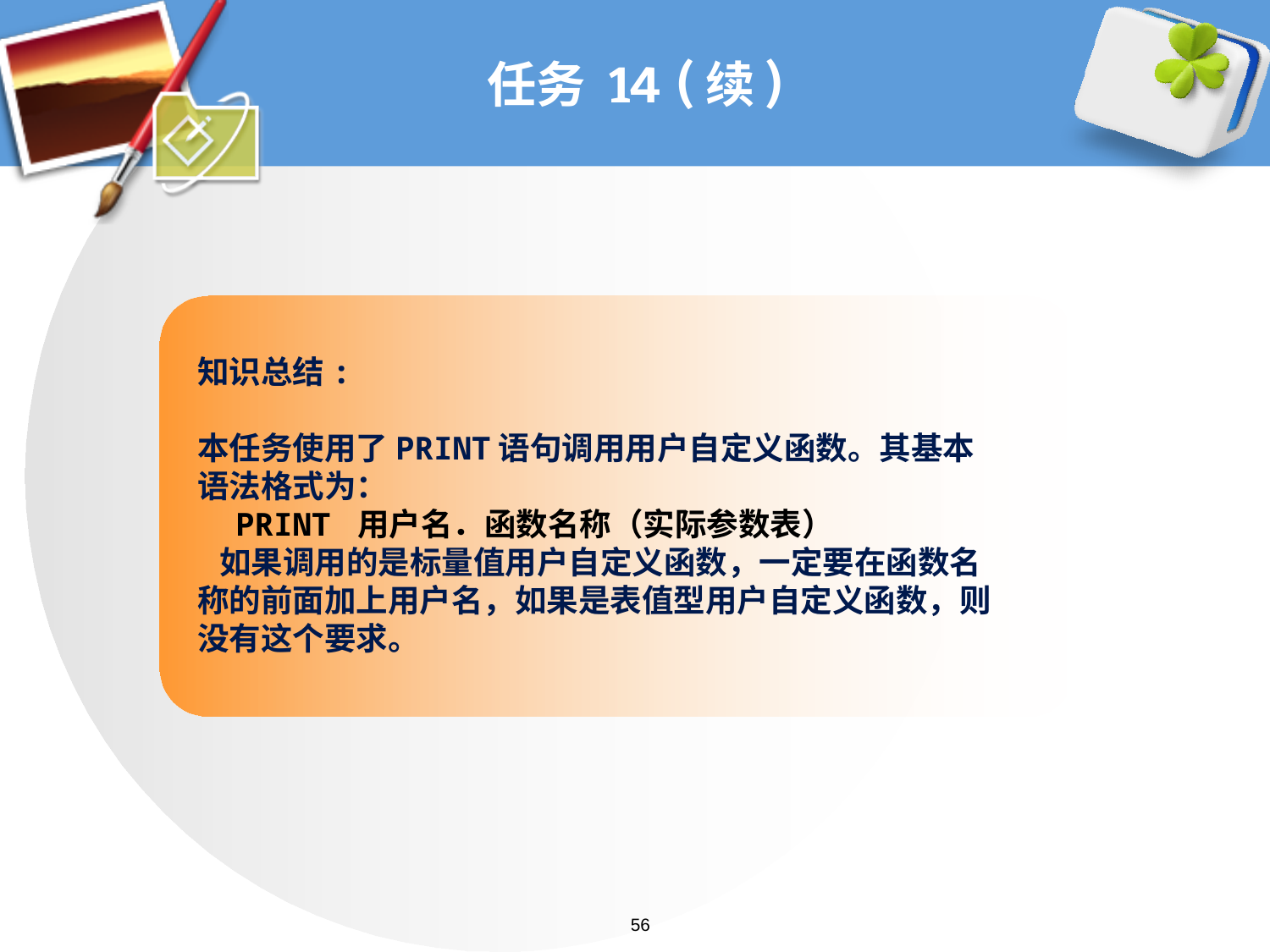

# 任务 14  (续)

知识总结:

本任务使用了PRINT语句调用用户自定义函数。其基本语法格式为：
  PRINT 用户名．函数名称（实际参数表）
  如果调用的是标量值用户自定义函数，一定要在函数名称的前面加上用户名，如果是表值型用户自定义函数，则没有这个要求。
56